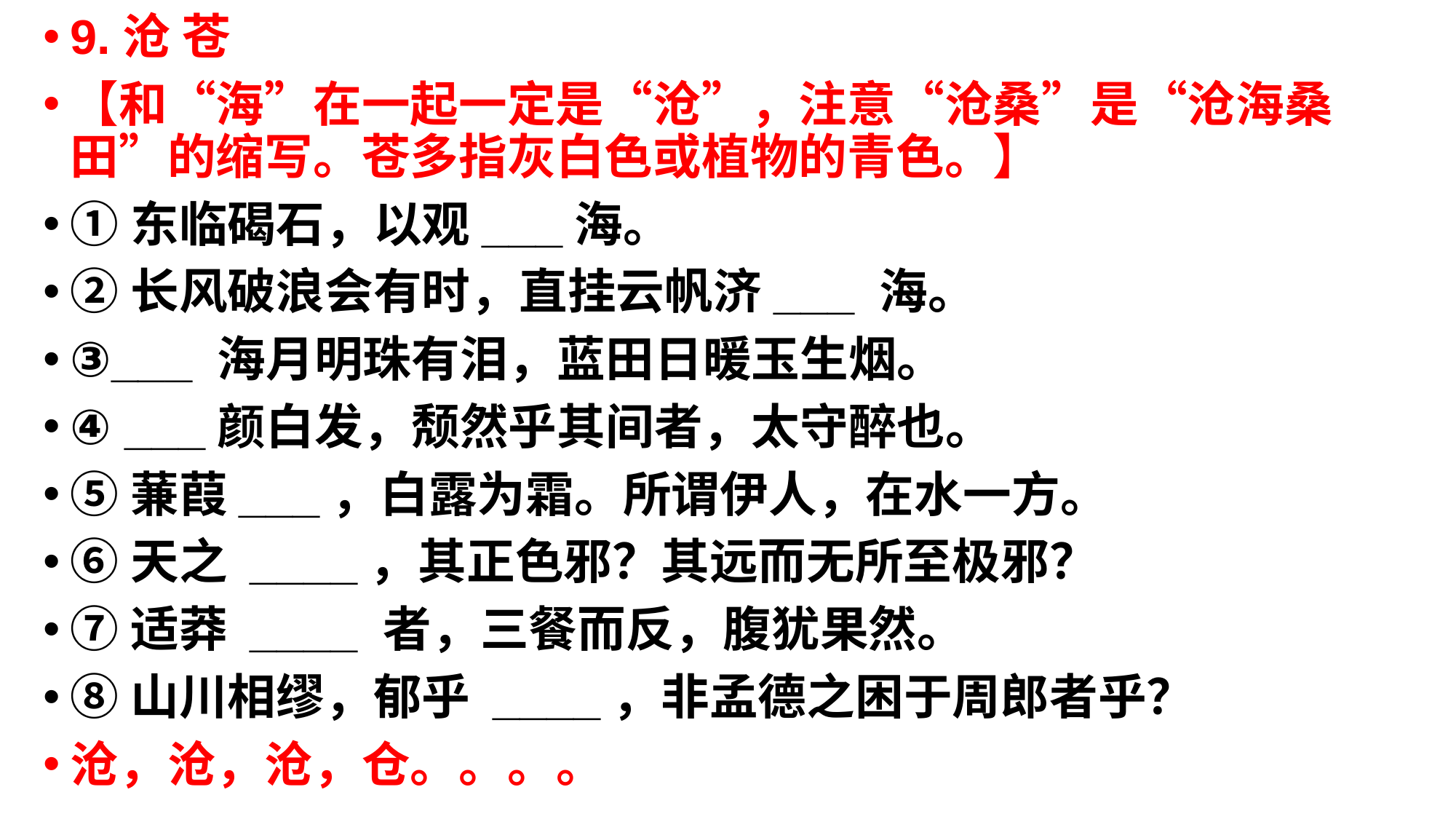

9.沧 苍
【和“海”在一起一定是“沧”，注意“沧桑”是“沧海桑田”的缩写。苍多指灰白色或植物的青色。】
①东临碣石，以观___海。
②长风破浪会有时，直挂云帆济___ 海。
③___ 海月明珠有泪，蓝田日暖玉生烟。
④ ___颜白发，颓然乎其间者，太守醉也。
⑤蒹葭___，白露为霜。所谓伊人，在水一方。
⑥天之 ____，其正色邪？其远而无所至极邪？
⑦适莽 ____ 者，三餐而反，腹犹果然。
⑧山川相缪，郁乎 ____，非孟德之困于周郎者乎？
沧，沧，沧，仓。。。。